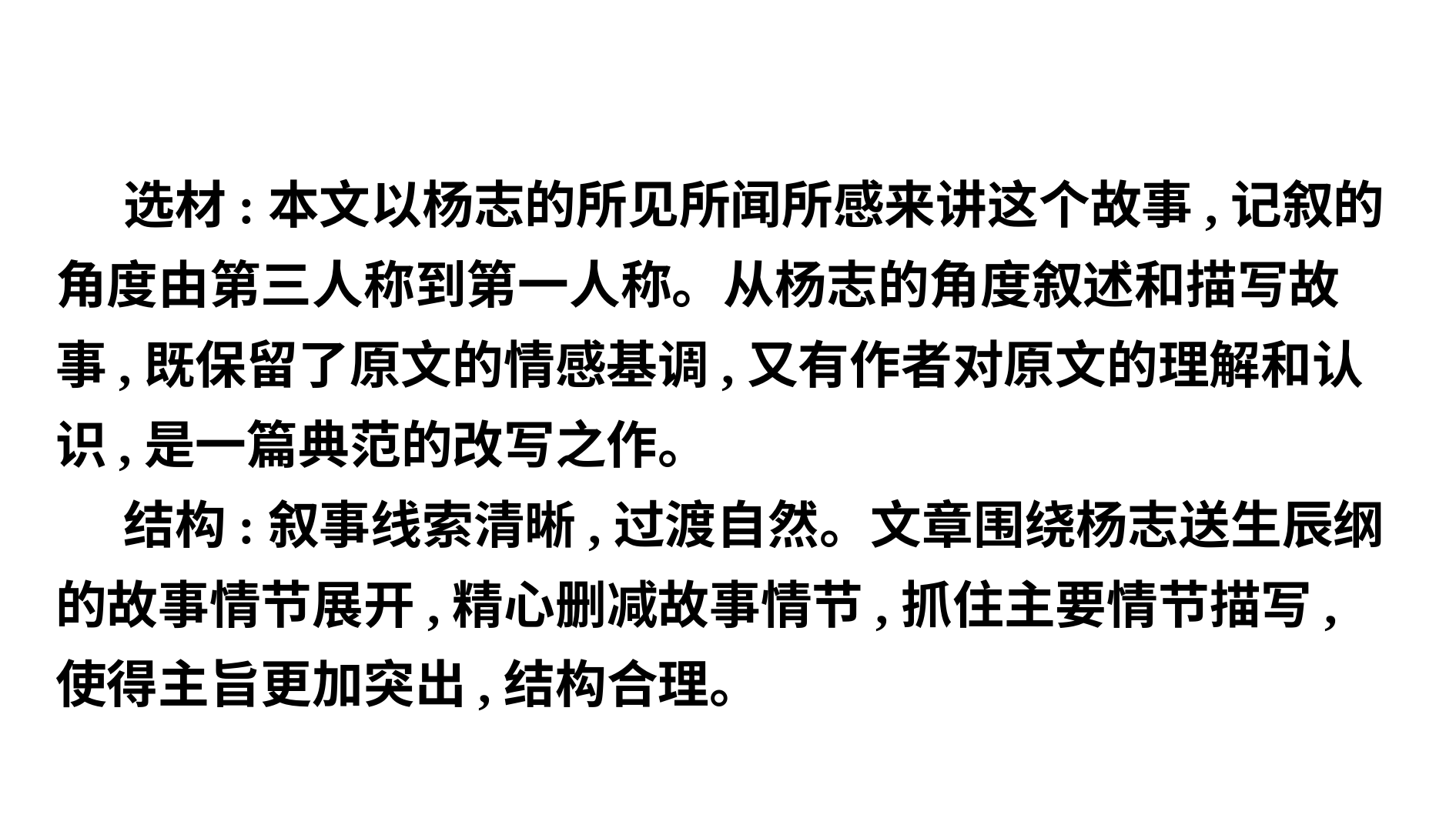

选材:本文以杨志的所见所闻所感来讲这个故事,记叙的角度由第三人称到第一人称。从杨志的角度叙述和描写故事,既保留了原文的情感基调,又有作者对原文的理解和认识,是一篇典范的改写之作。
结构:叙事线索清晰,过渡自然。文章围绕杨志送生辰纲的故事情节展开,精心删减故事情节,抓住主要情节描写,使得主旨更加突出,结构合理。